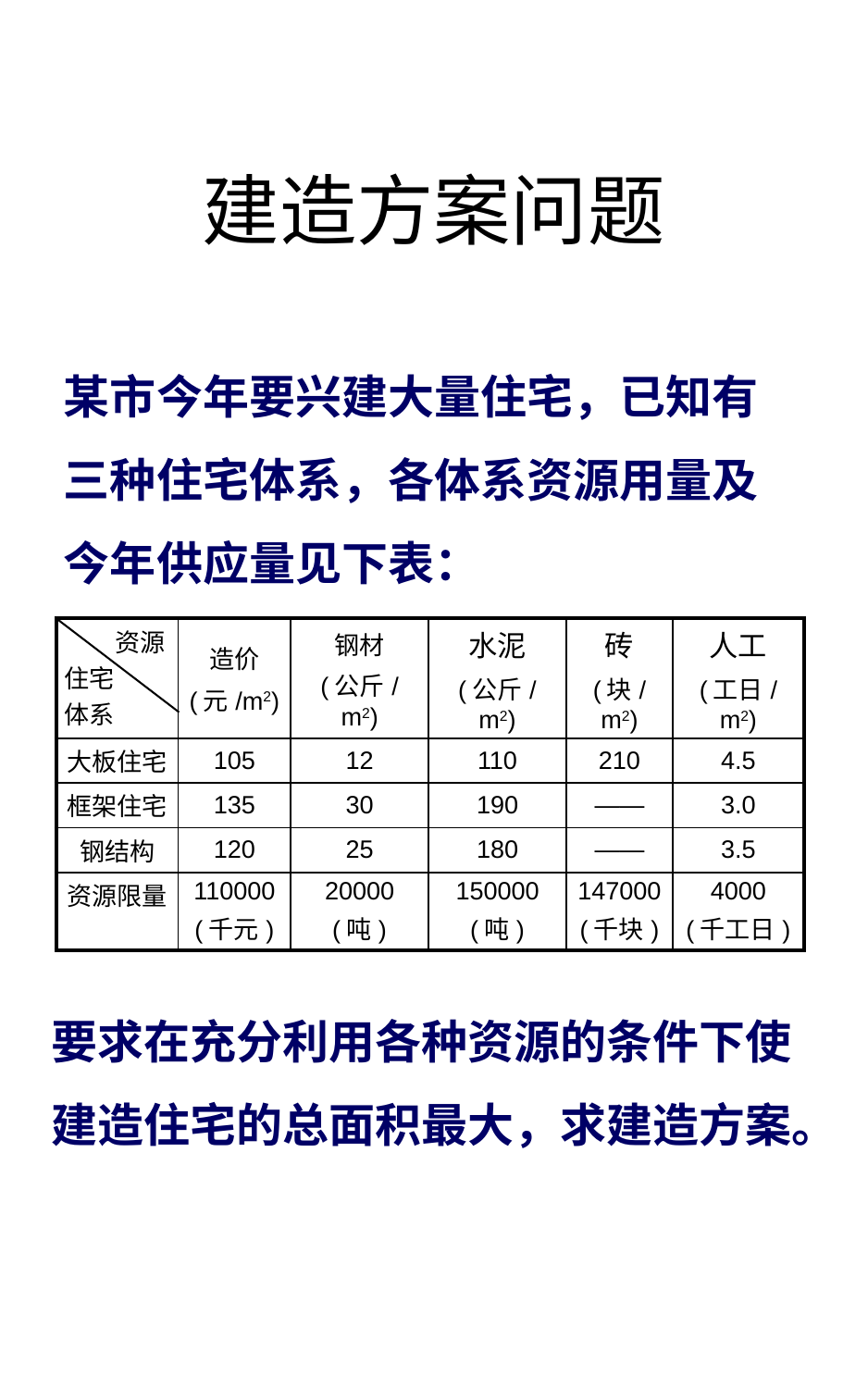

# 建造方案问题
某市今年要兴建大量住宅，已知有三种住宅体系，各体系资源用量及今年供应量见下表：
| 资源 住宅 体系 | 造价 (元/m2) | 钢材 (公斤/ m2) | 水泥 (公斤/ m2) | 砖 (块/m2) | 人工 (工日/m2) |
| --- | --- | --- | --- | --- | --- |
| 大板住宅 | 105 | 12 | 110 | 210 | 4.5 |
| 框架住宅 | 135 | 30 | 190 | —— | 3.0 |
| 钢结构 | 120 | 25 | 180 | —— | 3.5 |
| 资源限量 | 110000 (千元) | 20000 (吨) | 150000 (吨) | 147000 (千块) | 4000 (千工日) |

要求在充分利用各种资源的条件下使建造住宅的总面积最大，求建造方案。